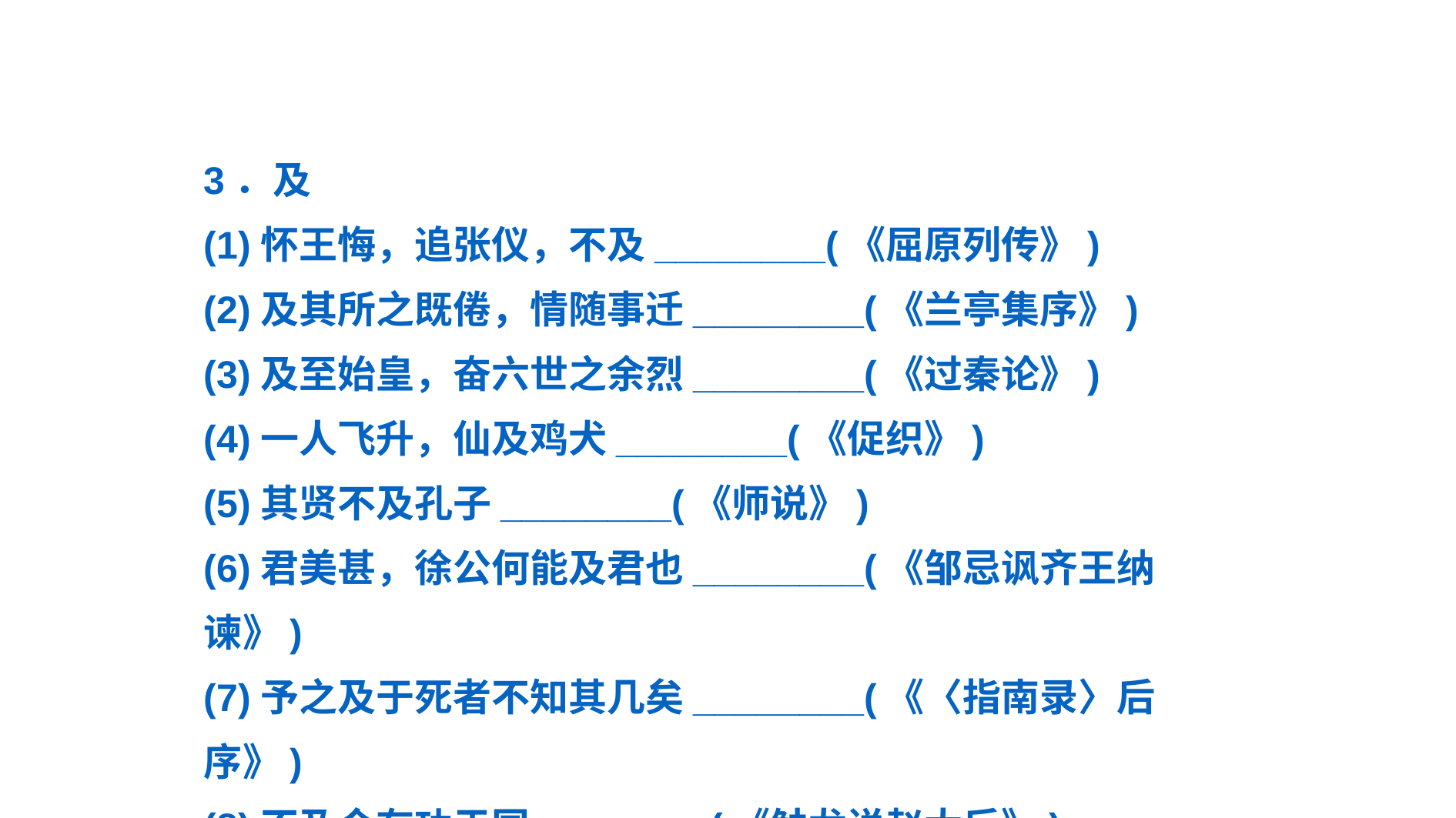

3．及
(1)怀王悔，追张仪，不及________(《屈原列传》)
(2)及其所之既倦，情随事迁________(《兰亭集序》)
(3)及至始皇，奋六世之余烈________(《过秦论》)
(4)一人飞升，仙及鸡犬________(《促织》)
(5)其贤不及孔子________(《师说》)
(6)君美甚，徐公何能及君也________(《邹忌讽齐王纳谏》)
(7)予之及于死者不知其几矣________(《〈指南录〉后序》)
(8)不及今有功于国________(《触龙说赵太后》)